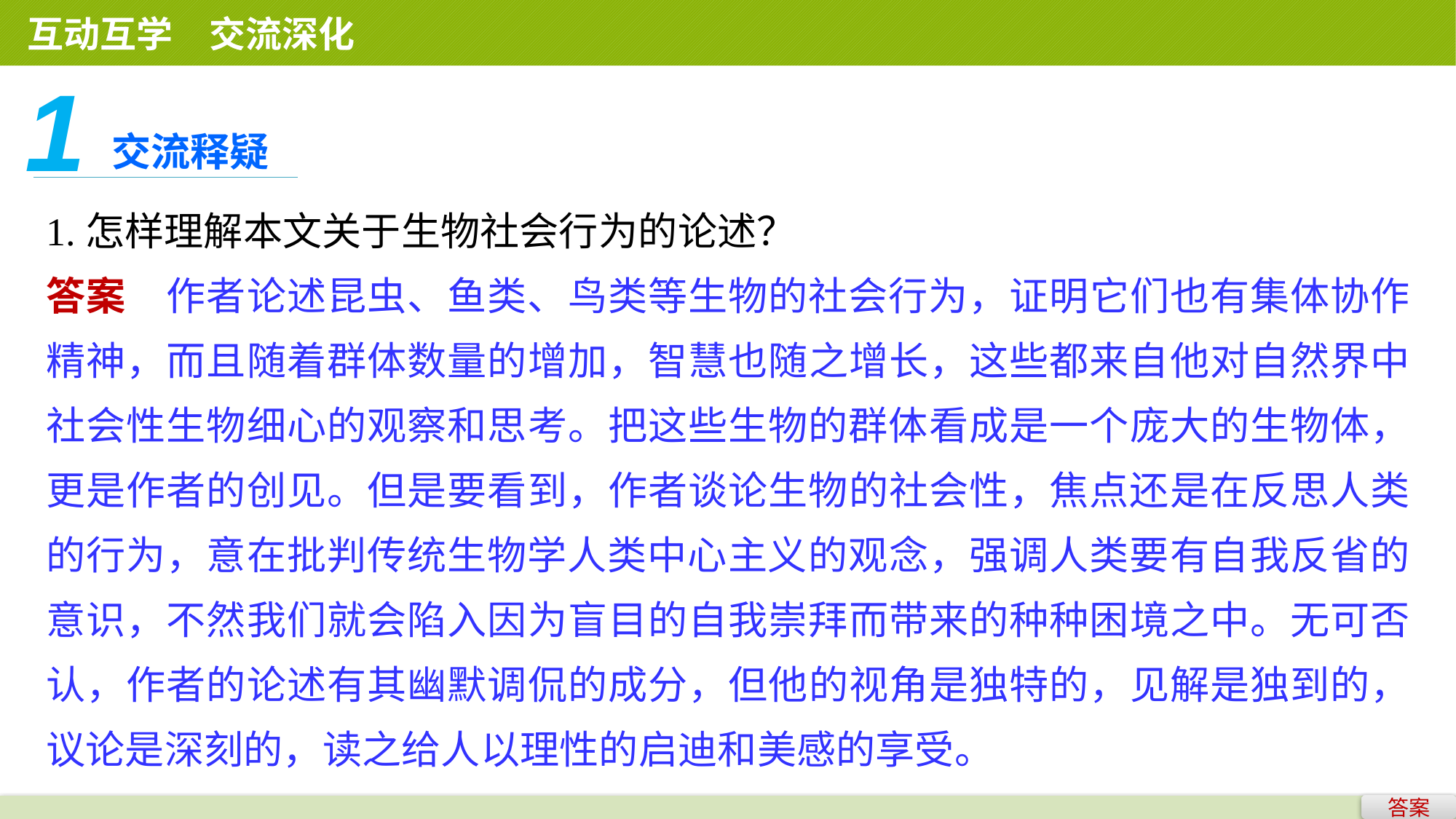

互动互学　交流深化
1
交流释疑
1.怎样理解本文关于生物社会行为的论述？
答案　作者论述昆虫、鱼类、鸟类等生物的社会行为，证明它们也有集体协作精神，而且随着群体数量的增加，智慧也随之增长，这些都来自他对自然界中社会性生物细心的观察和思考。把这些生物的群体看成是一个庞大的生物体，更是作者的创见。但是要看到，作者谈论生物的社会性，焦点还是在反思人类的行为，意在批判传统生物学人类中心主义的观念，强调人类要有自我反省的意识，不然我们就会陷入因为盲目的自我崇拜而带来的种种困境之中。无可否认，作者的论述有其幽默调侃的成分，但他的视角是独特的，见解是独到的，议论是深刻的，读之给人以理性的启迪和美感的享受。
答案